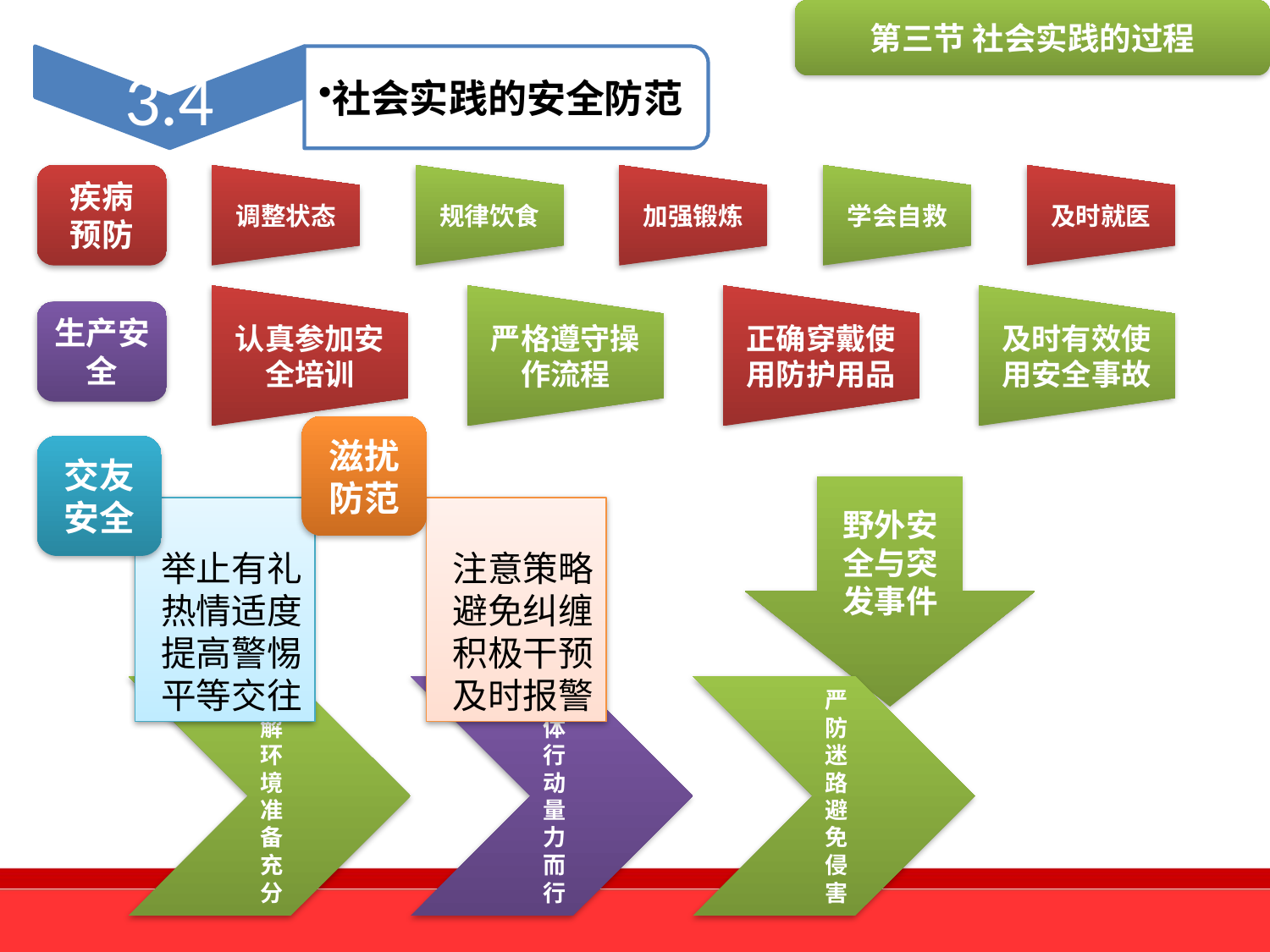

第三节 社会实践的过程
社会实践的安全防范
3.4

调整状态
规律饮食
加强锻炼
学会自救
及时就医
疾病预防
认真参加安全培训
严格遵守操作流程
正确穿戴使用防护用品
及时有效使用安全事故
生产安全
滋扰防范

注意策略
避免纠缠
积极干预
及时报警
交友安全

举止有礼
热情适度
提高警惕
平等交往
野外安全与突发事件
了解环境准备充分
集体行动量力而行
严防迷路避免侵害